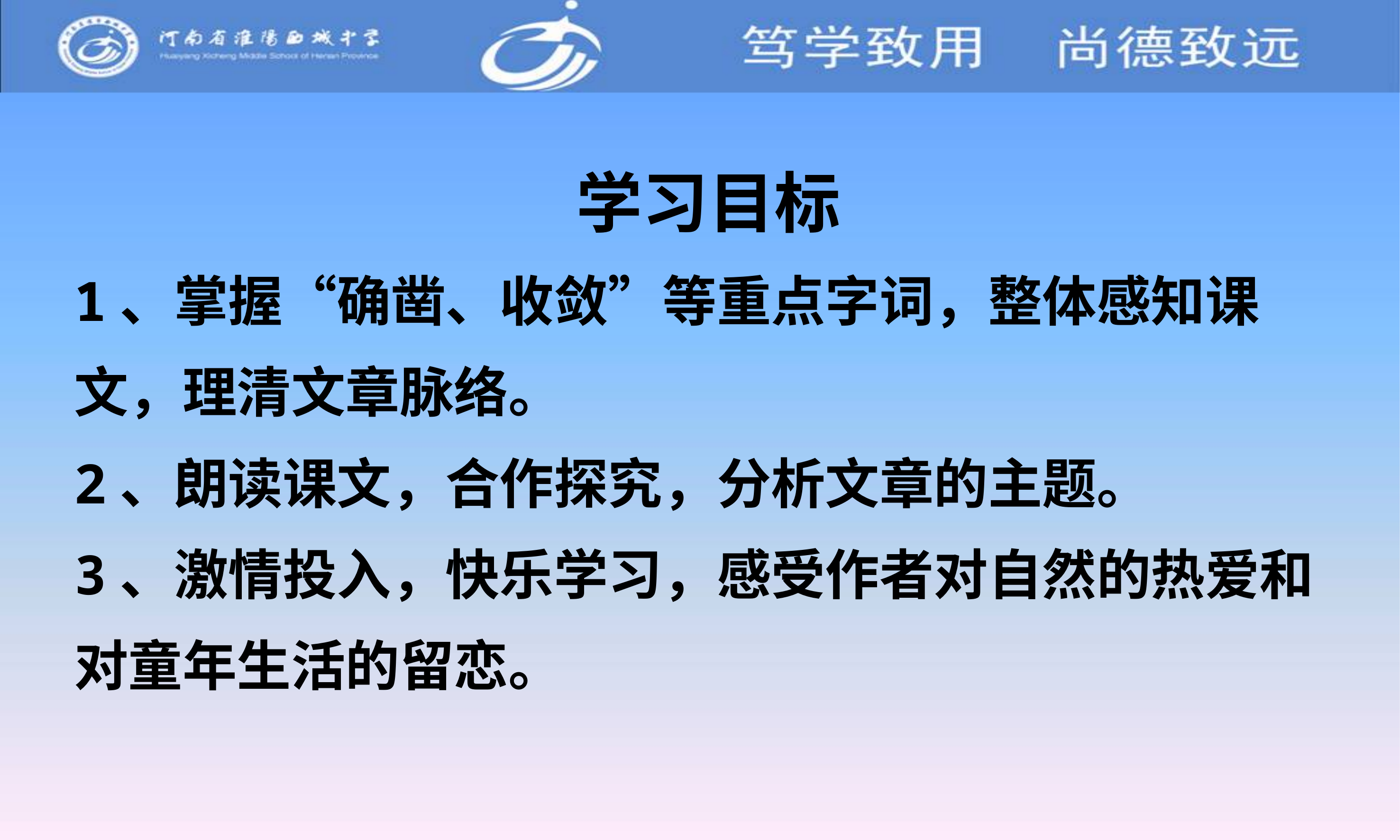

学习目标
1、掌握“确凿、收敛”等重点字词，整体感知课文，理清文章脉络。
2、朗读课文，合作探究，分析文章的主题。
3、激情投入，快乐学习，感受作者对自然的热爱和对童年生活的留恋。